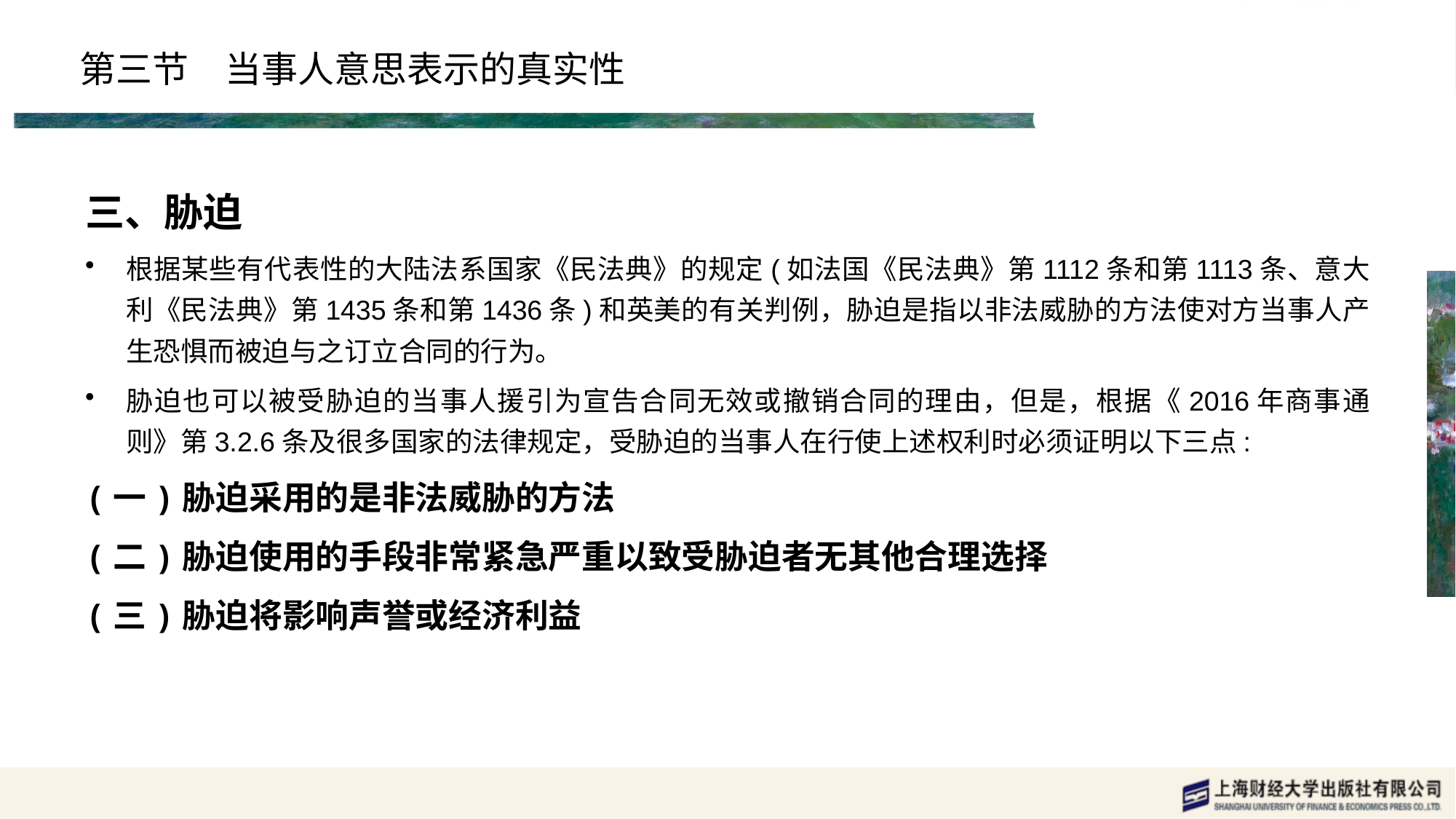

# 第三节　当事人意思表示的真实性
三、胁迫
根据某些有代表性的大陆法系国家《民法典》的规定(如法国《民法典》第1112条和第1113条、意大利《民法典》第1435条和第1436条)和英美的有关判例，胁迫是指以非法威胁的方法使对方当事人产生恐惧而被迫与之订立合同的行为。
胁迫也可以被受胁迫的当事人援引为宣告合同无效或撤销合同的理由，但是，根据《2016年商事通则》第3.2.6条及很多国家的法律规定，受胁迫的当事人在行使上述权利时必须证明以下三点:
(一)胁迫采用的是非法威胁的方法
(二)胁迫使用的手段非常紧急严重以致受胁迫者无其他合理选择
(三)胁迫将影响声誉或经济利益